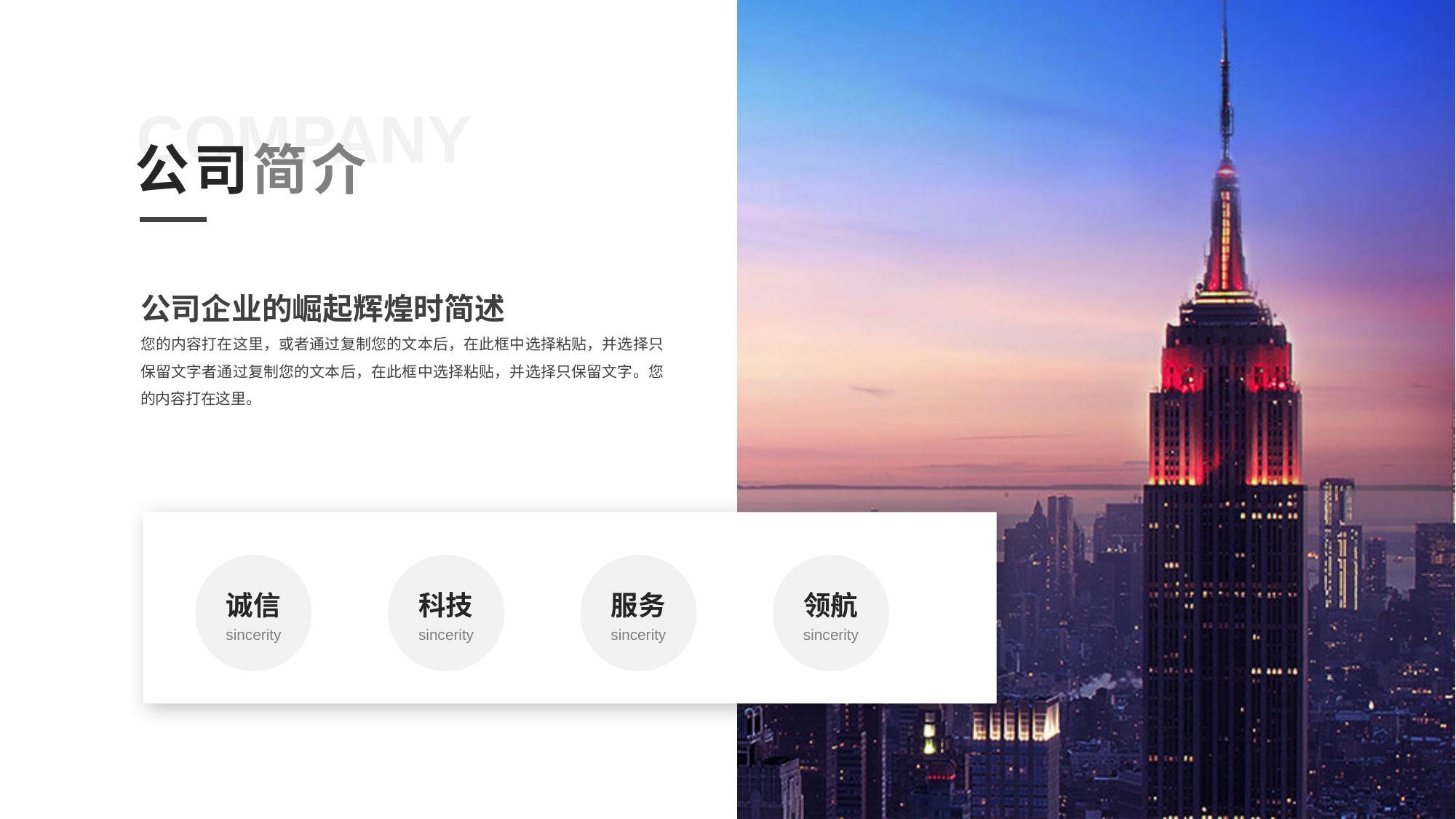

COMPANY
公司简介
公司企业的崛起辉煌时简述
您的内容打在这里，或者通过复制您的文本后，在此框中选择粘贴，并选择只保留文字者通过复制您的文本后，在此框中选择粘贴，并选择只保留文字。您的内容打在这里。

诚信
sincerity

科技
sincerity

服务
sincerity

领航
sincerity